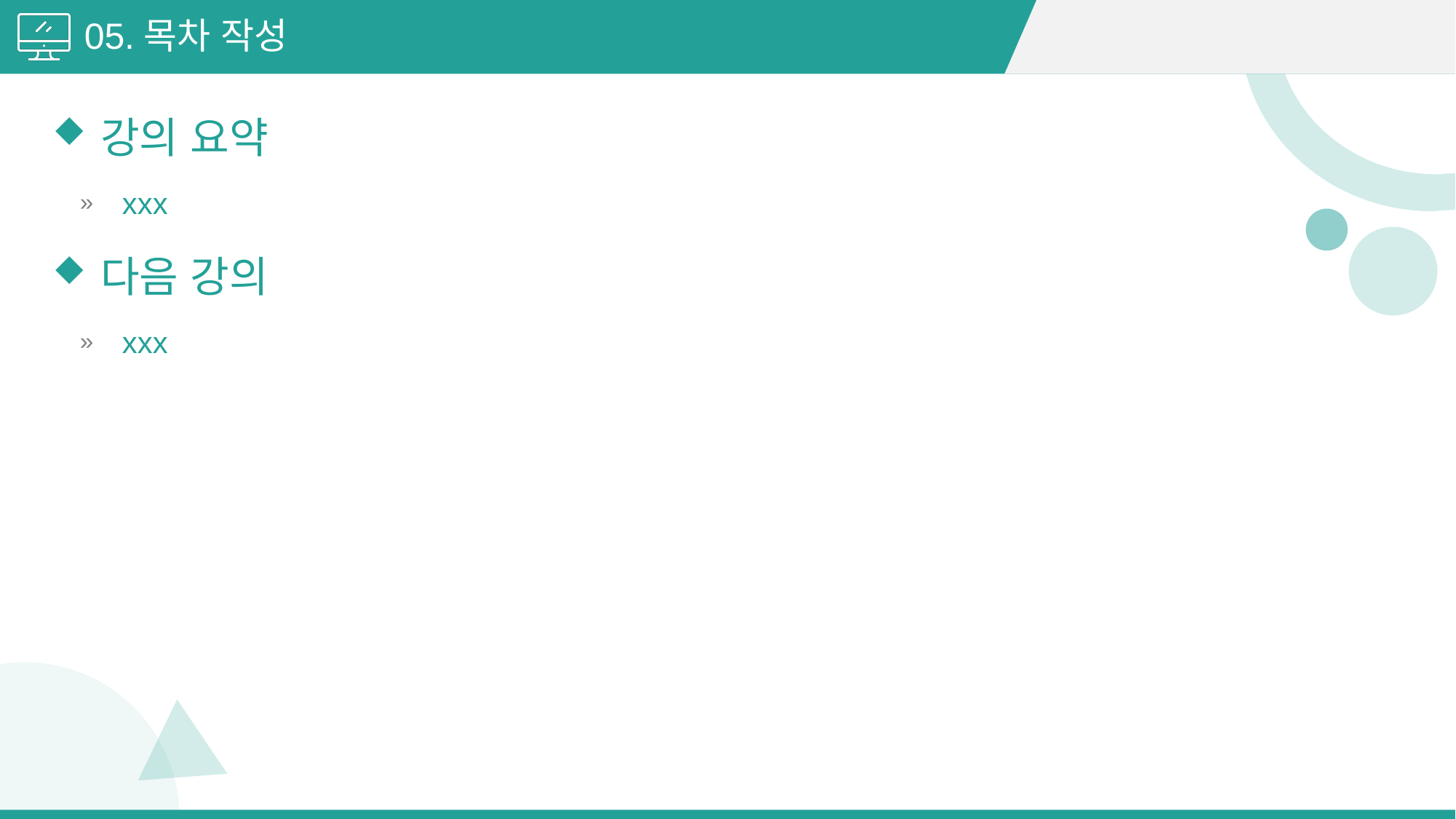

05.목차 작성
강의 요약
xxx
다음 강의
xxx